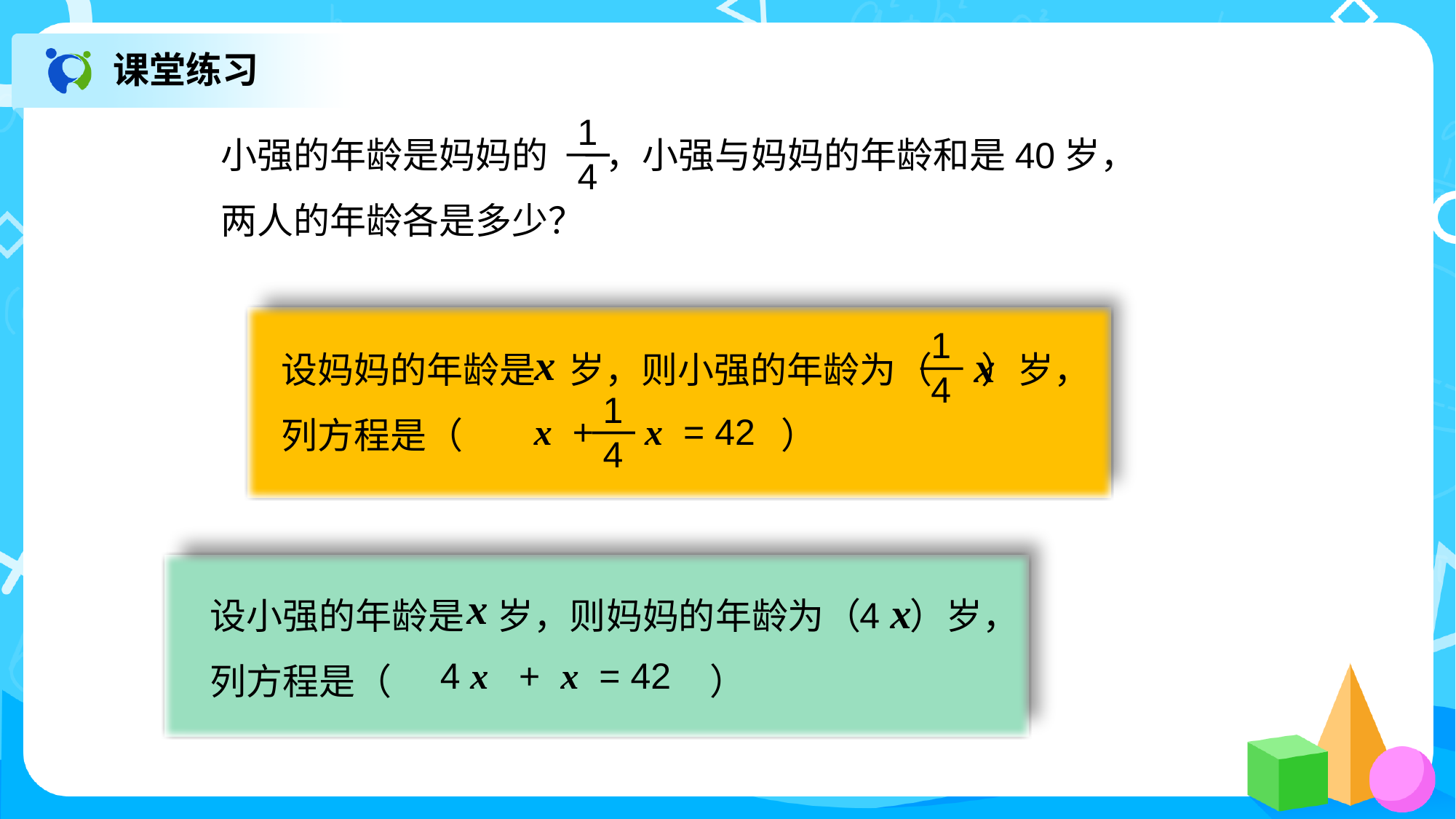

课堂练习
1
4

小强的年龄是妈妈的       ，小强与妈妈的年龄和是40岁，
两人的年龄各是多少？

设妈妈的年龄是    岁，则小强的年龄为（      ）岁，
列方程是（                                       ）
x
1
4

x
1
4

 x  +     x  = 42

设小强的年龄是    岁，则妈妈的年龄为（      ）岁，
列方程是（                                       ）
x
4 x
4 x   +  x  = 42